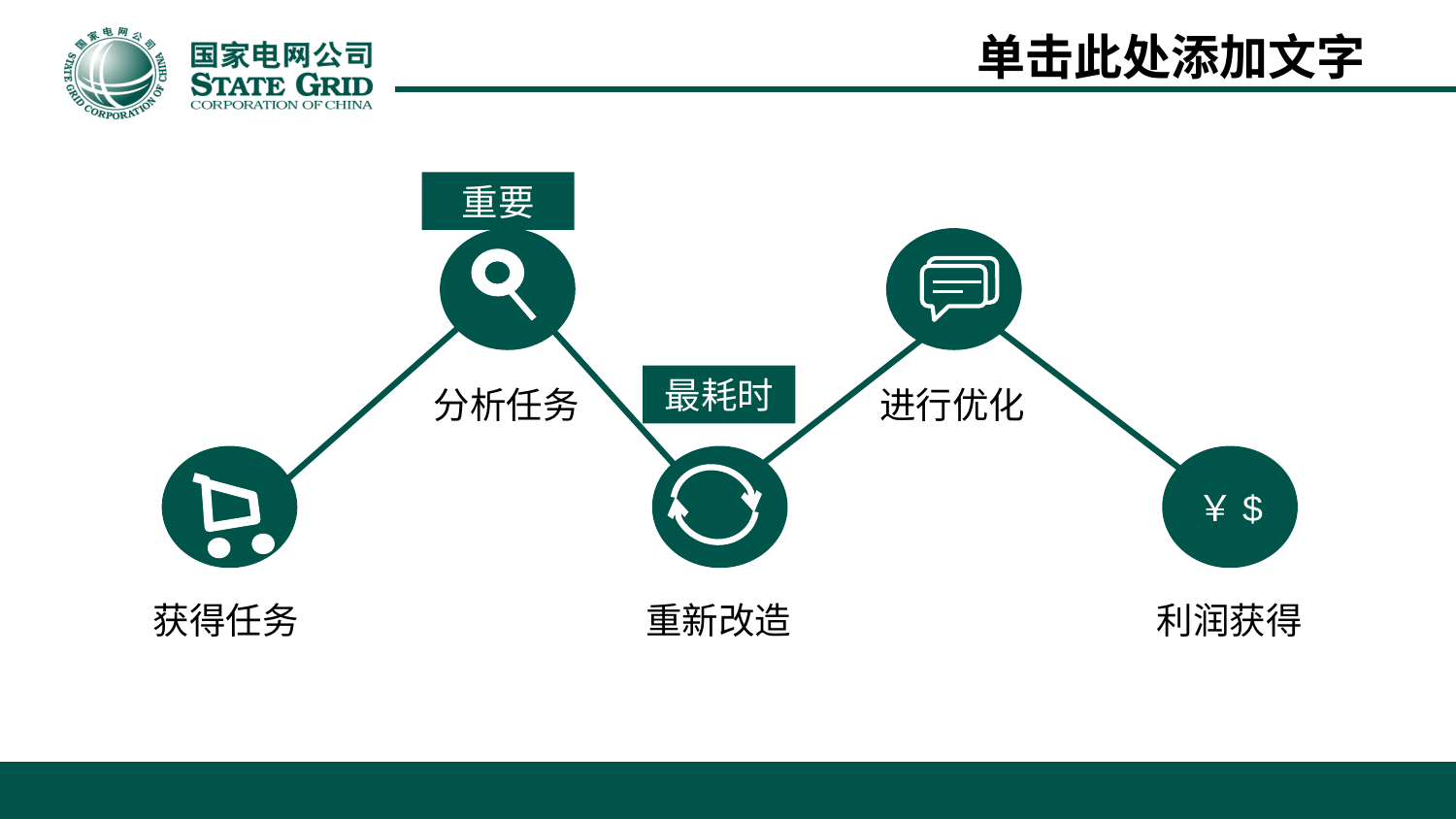

重要

最耗时
分析任务
进行优化

￥$
获得任务
重新改造
利润获得